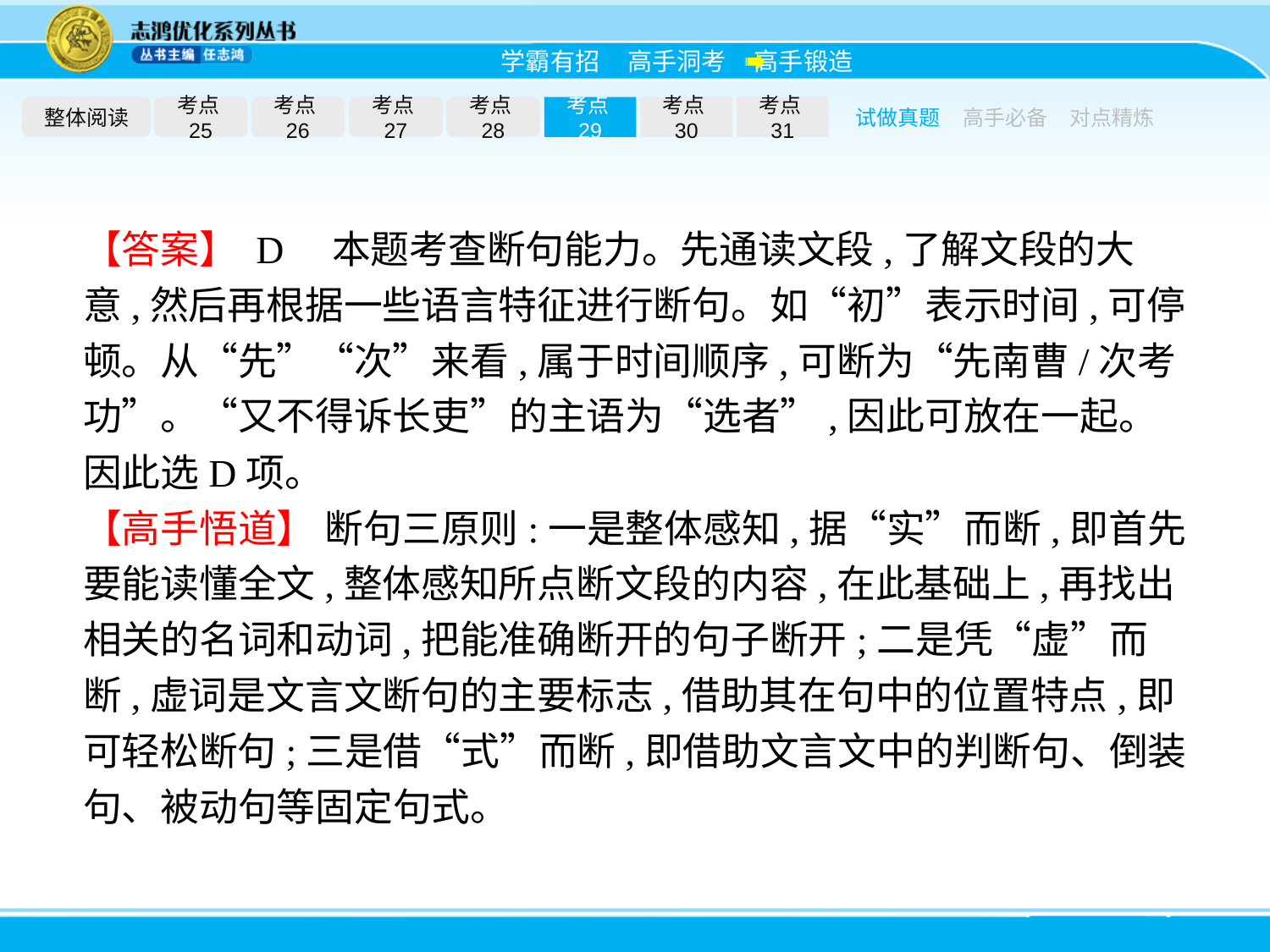

整体阅读
考点25
考点26
考点27
考点28
考点29
考点30
考点31
试做真题
高手必备
对点精炼
【答案】 D　本题考查断句能力。先通读文段,了解文段的大意,然后再根据一些语言特征进行断句。如“初”表示时间,可停顿。从“先”“次”来看,属于时间顺序,可断为“先南曹/次考功”。“又不得诉长吏”的主语为“选者”,因此可放在一起。因此选D项。
【高手悟道】 断句三原则:一是整体感知,据“实”而断,即首先要能读懂全文,整体感知所点断文段的内容,在此基础上,再找出相关的名词和动词,把能准确断开的句子断开;二是凭“虚”而断,虚词是文言文断句的主要标志,借助其在句中的位置特点,即可轻松断句;三是借“式”而断,即借助文言文中的判断句、倒装句、被动句等固定句式。